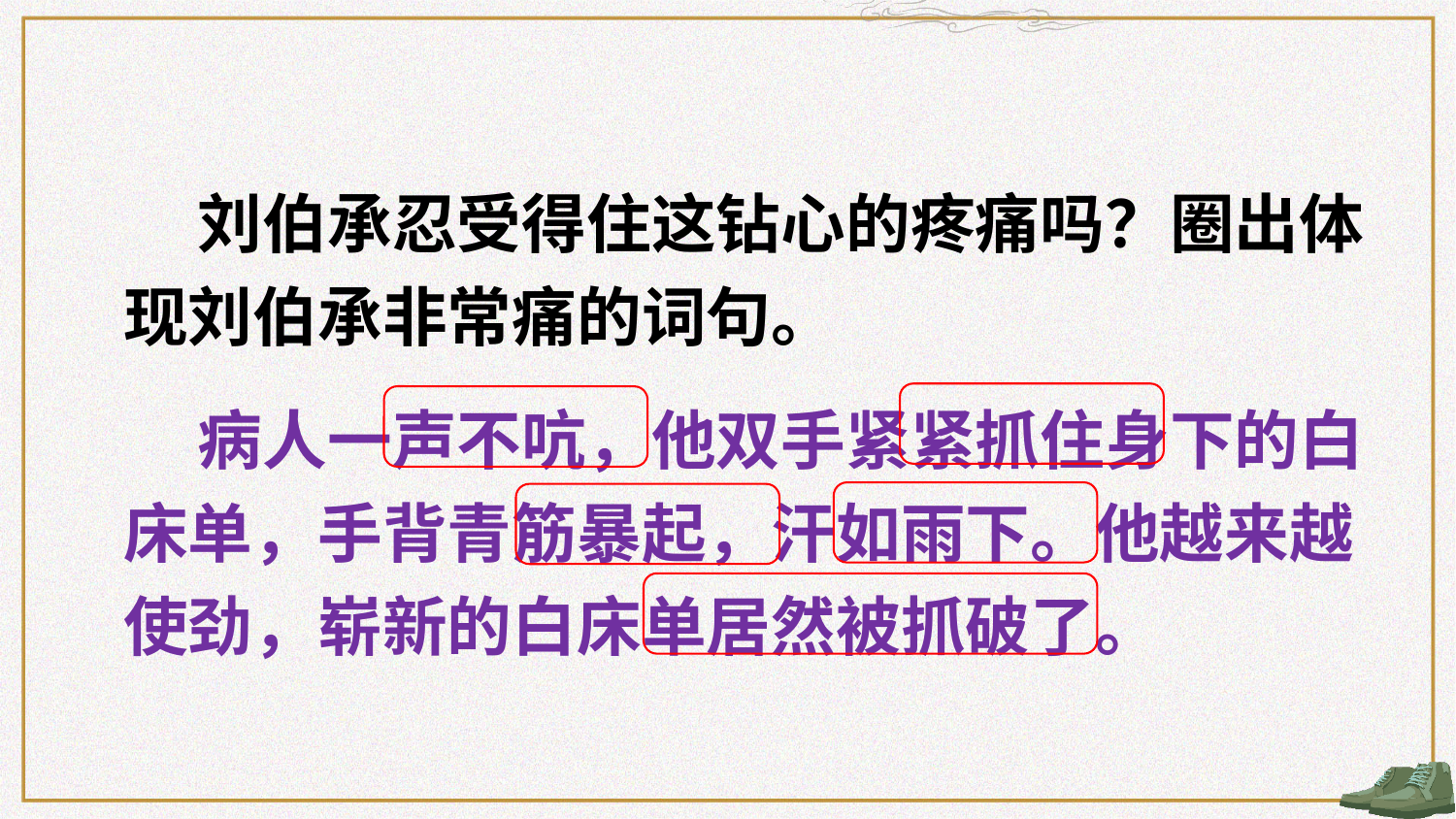

刘伯承忍受得住这钻心的疼痛吗？圈出体现刘伯承非常痛的词句。
    病人一声不吭，他双手紧紧抓住身下的白床单，手背青筋暴起，汗如雨下。他越来越使劲，崭新的白床单居然被抓破了。